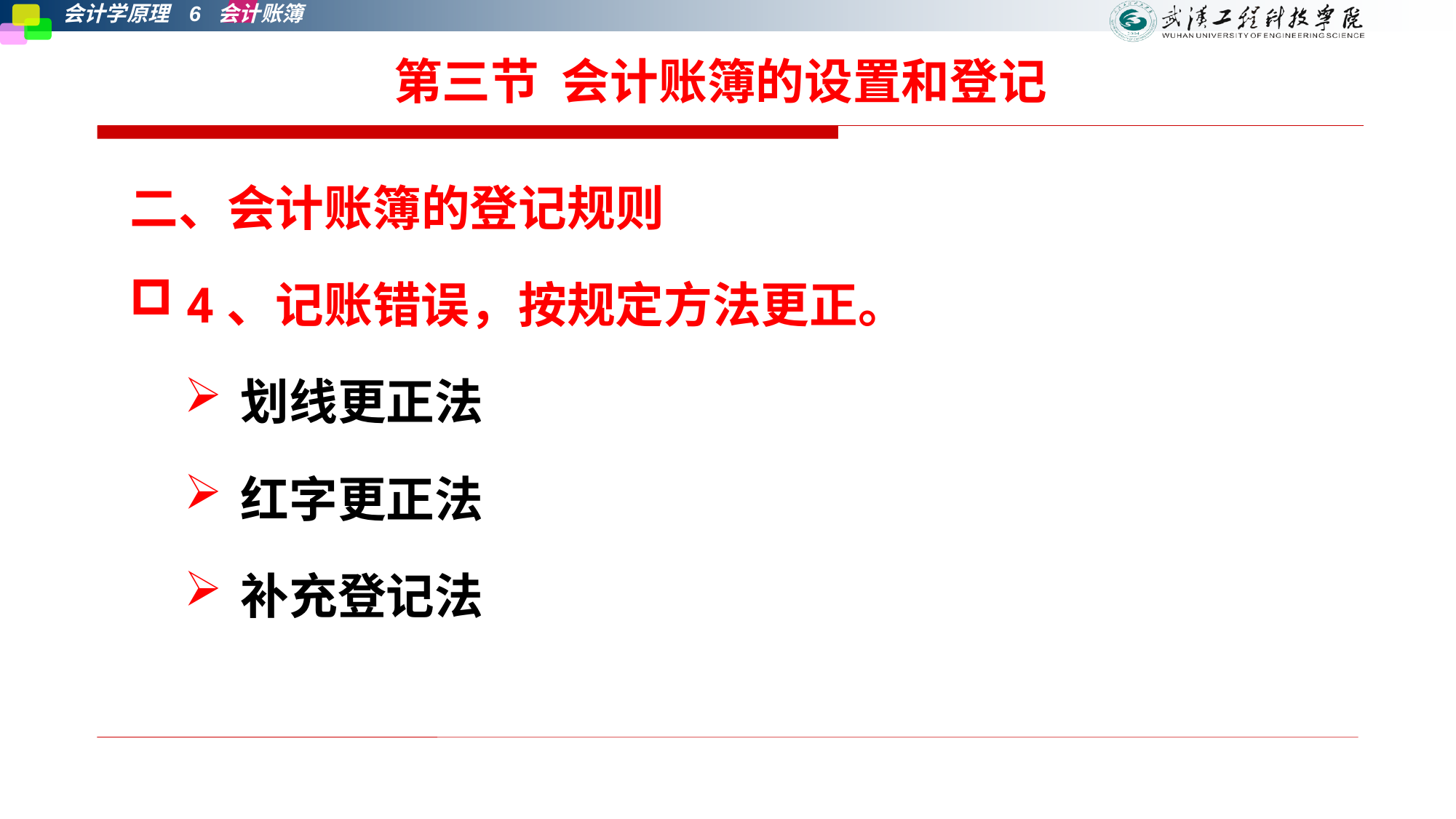

第三节  会计账簿的设置和登记
二、会计账簿的登记规则
4、记账错误，按规定方法更正。
划线更正法
红字更正法
补充登记法